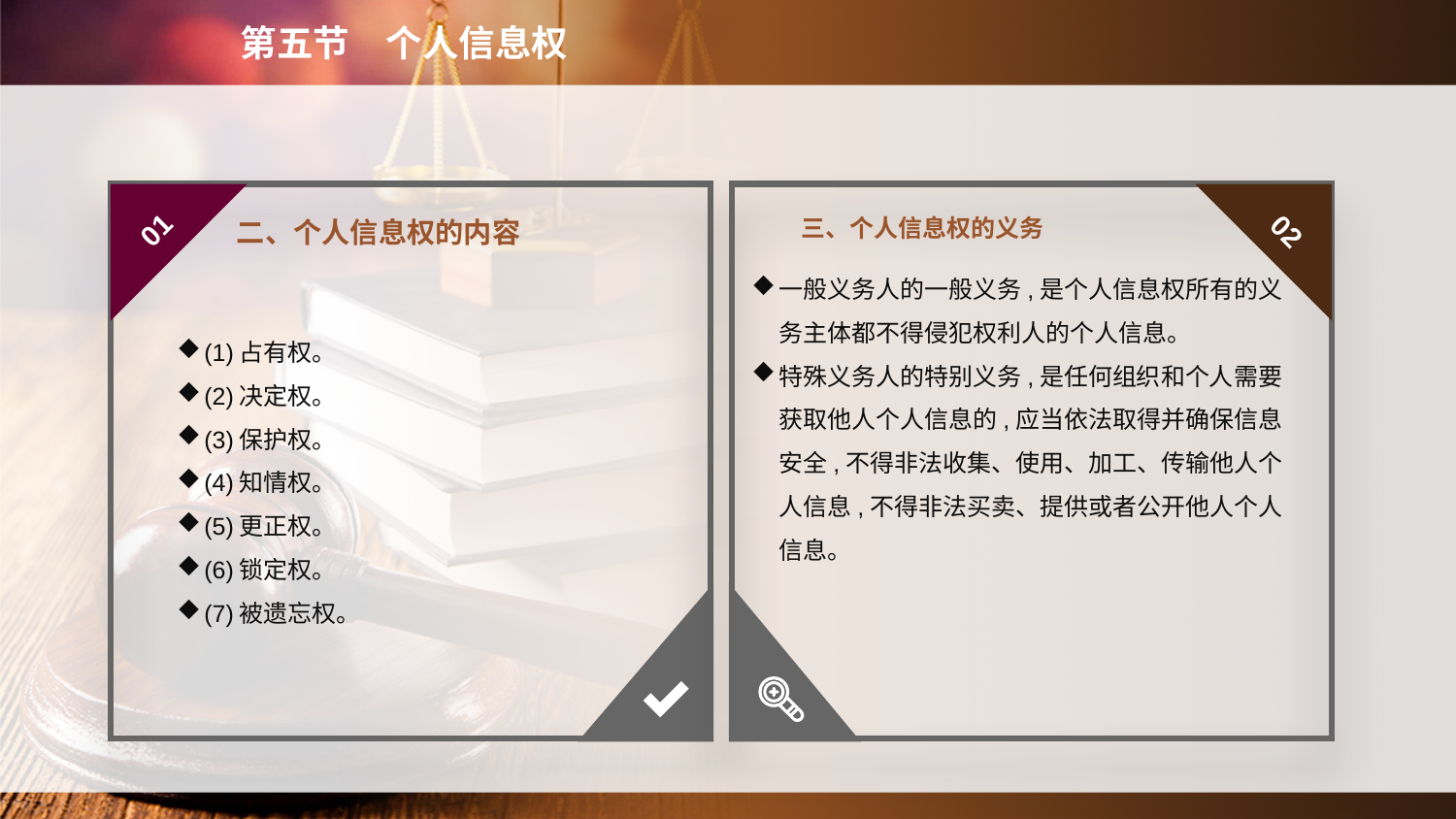

第五节　个人信息权

三、个人信息权的义务
01
02
二、个人信息权的内容
一般义务人的一般义务,是个人信息权所有的义务主体都不得侵犯权利人的个人信息。
特殊义务人的特别义务,是任何组织和个人需要获取他人个人信息的,应当依法取得并确保信息安全,不得非法收集、使用、加工、传输他人个人信息,不得非法买卖、提供或者公开他人个人信息。

(1)占有权。
(2)决定权。
(3)保护权。
(4)知情权。
(5)更正权。
(6)锁定权。
(7)被遗忘权。